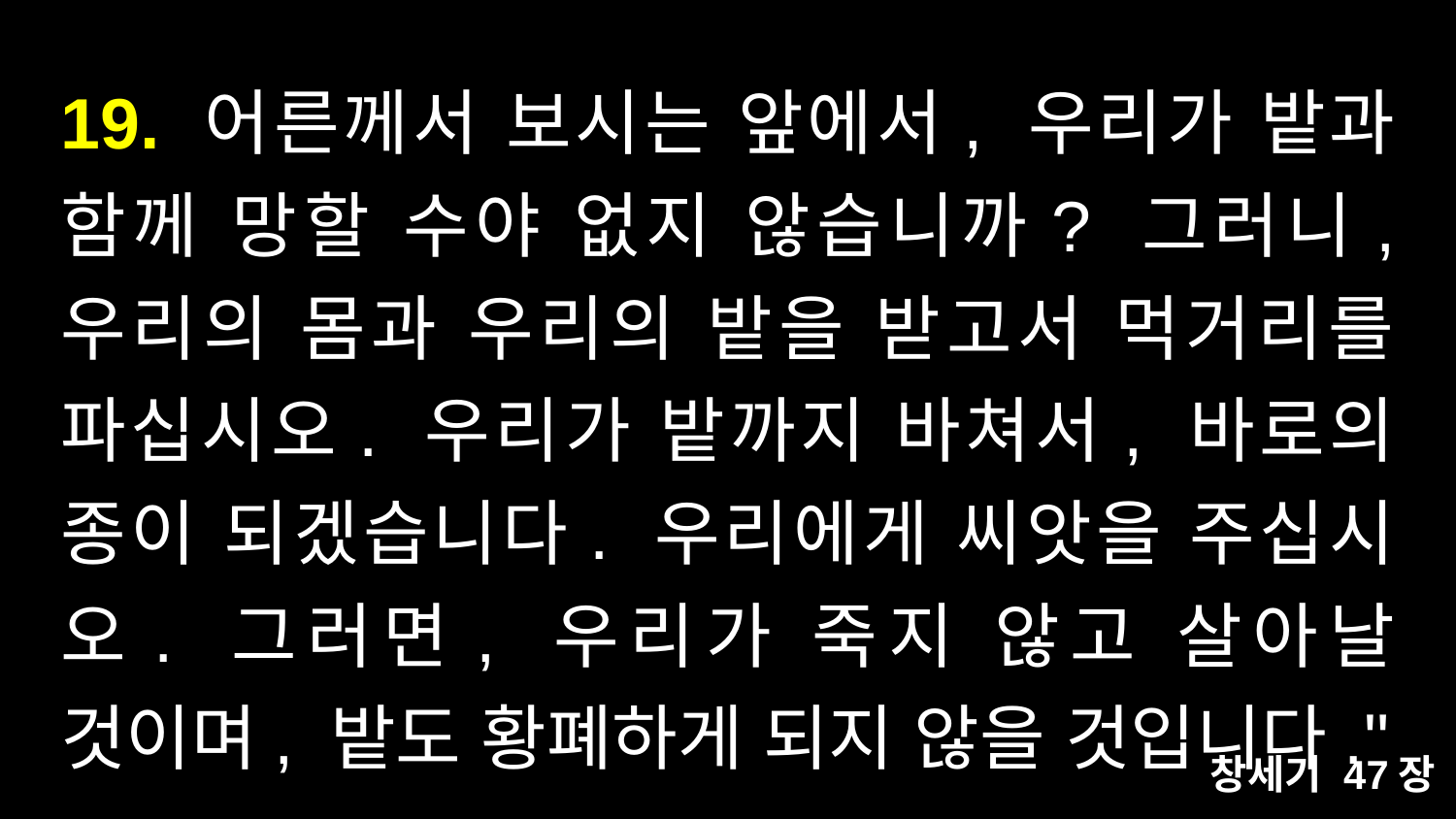

# 19. 어른께서 보시는 앞에서, 우리가 밭과 함께 망할 수야 없지 않습니까? 그러니, 우리의 몸과 우리의 밭을 받고서 먹거리를 파십시오. 우리가 밭까지 바쳐서, 바로의 종이 되겠습니다. 우리에게 씨앗을 주십시오. 그러면, 우리가 죽지 않고 살아날 것이며, 밭도 황폐하게 되지 않을 것입니다."
창세기 47장